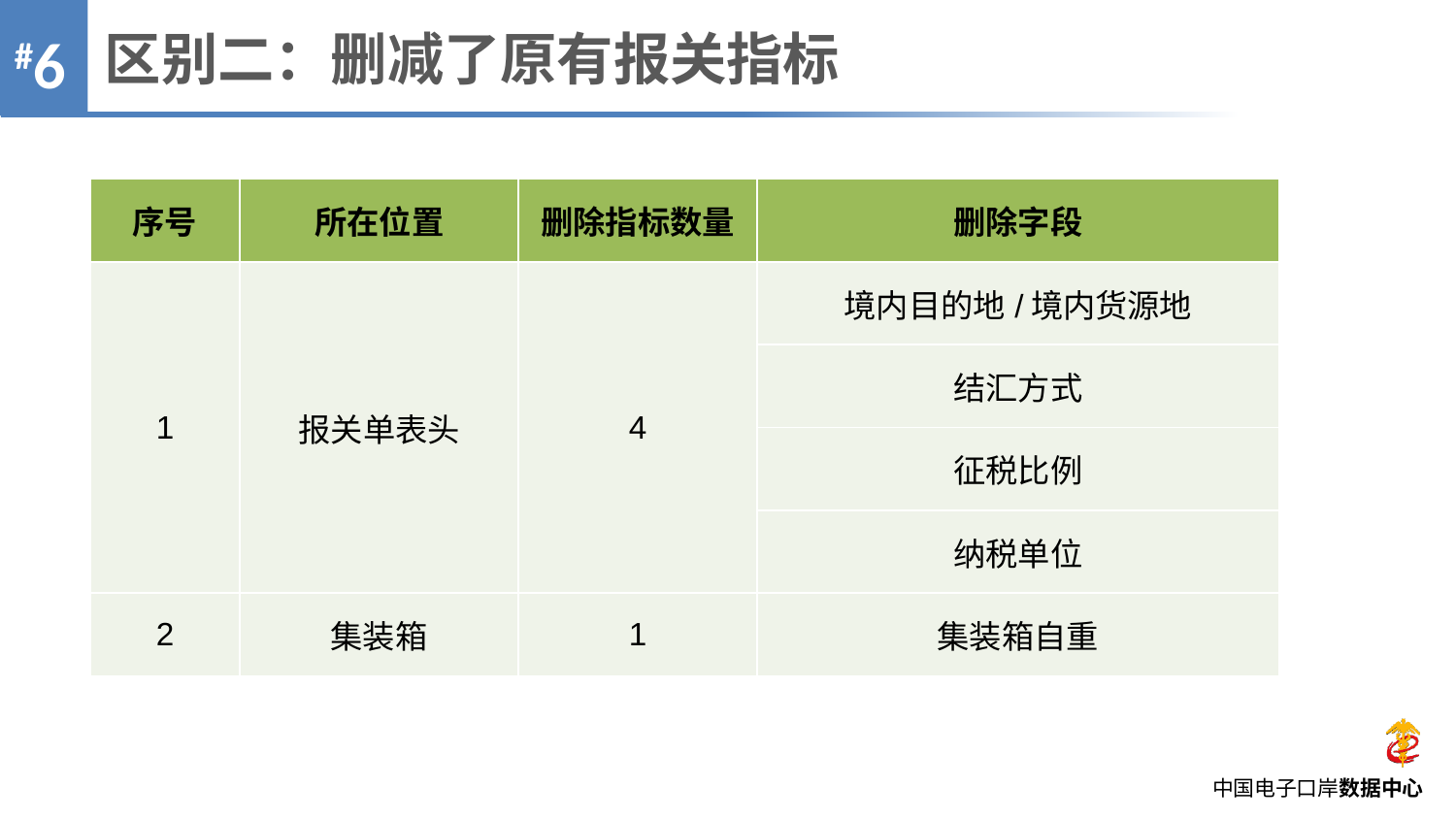

区别二：删减了原有报关指标
#6
| 序号 | 所在位置 | 删除指标数量 | 删除字段 |
| --- | --- | --- | --- |
| 1 | 报关单表头 | 4 | 境内目的地/境内货源地 |
|  |  |  | 结汇方式 |
|  |  |  | 征税比例 |
|  |  |  | 纳税单位 |
| 2 | 集装箱 | 1 | 集装箱自重 |